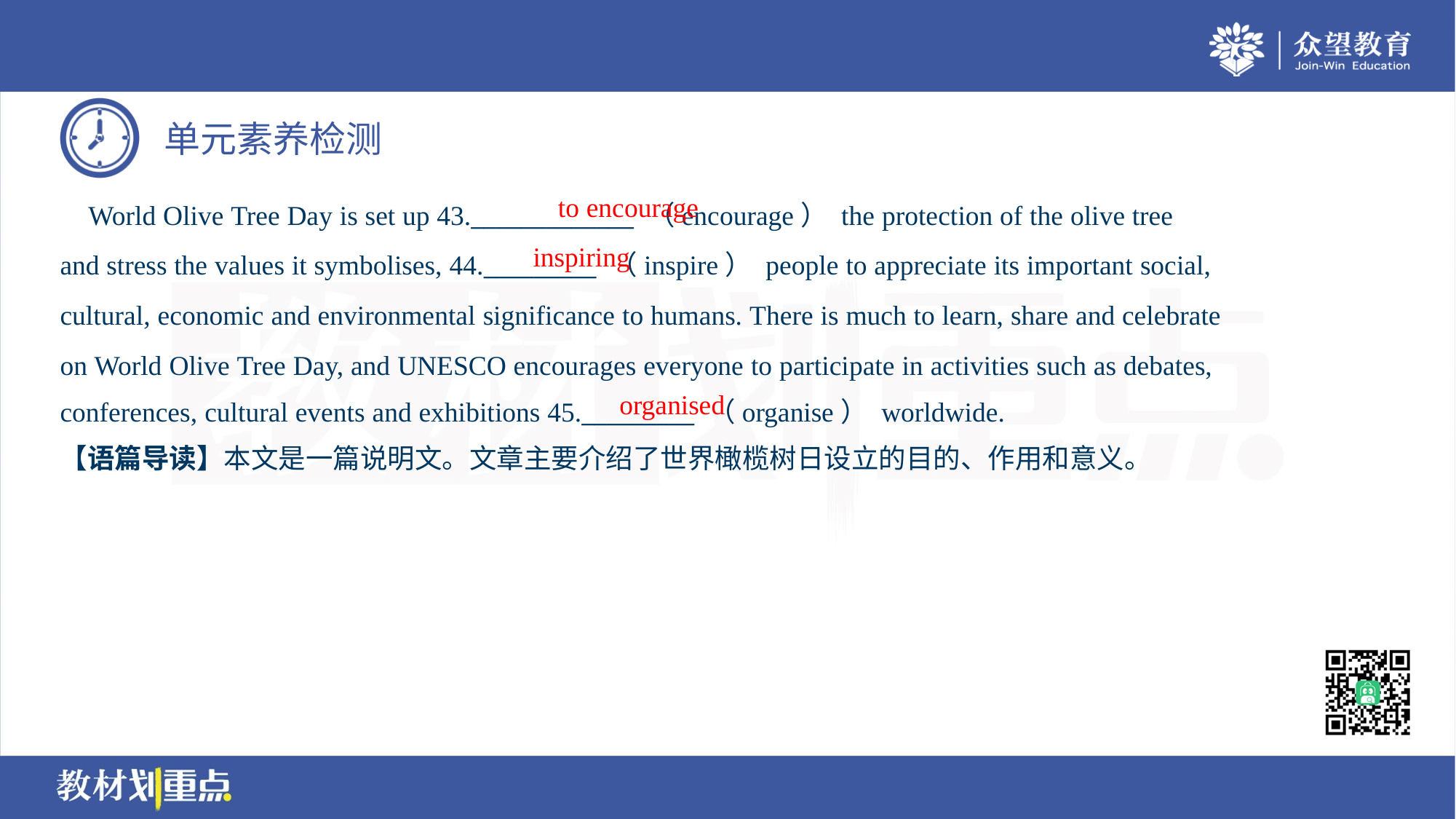

to encourage
    World Olive Tree Day is set up 43._____________ （encourage） the protection of the olive tree
and stress the values it symbolises, 44._________ （inspire） people to appreciate its important social,
cultural, economic and environmental significance to humans. There is much to learn, share and celebrate
on World Olive Tree Day, and UNESCO encourages everyone to participate in activities such as debates,
conferences, cultural events and exhibitions 45._________ （organise） worldwide.
inspiring
organised
【语篇导读】本文是一篇说明文。文章主要介绍了世界橄榄树日设立的目的、作用和意义。